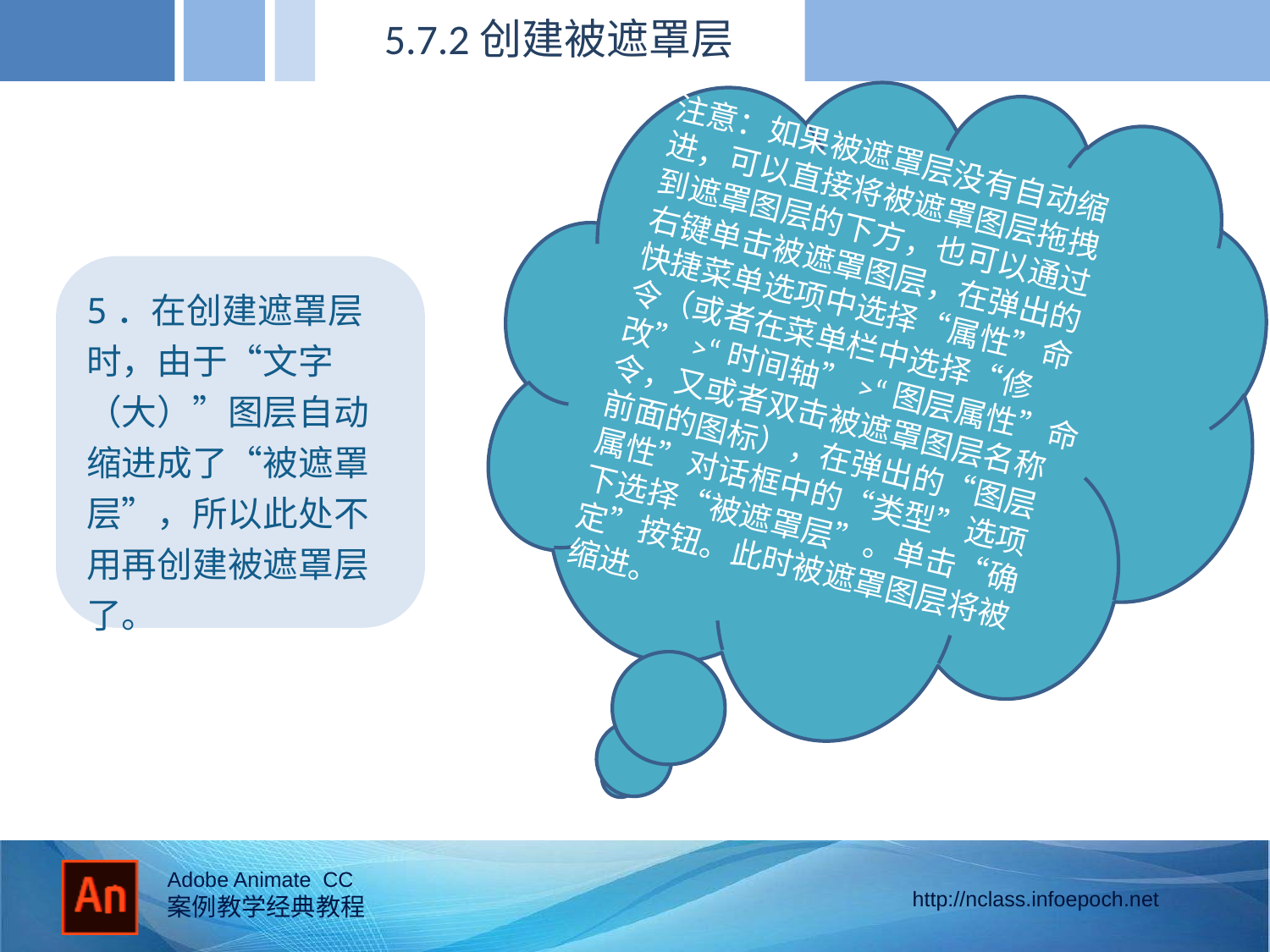

5.7.2创建被遮罩层
注意：如果被遮罩层没有自动缩进，可以直接将被遮罩图层拖拽到遮罩图层的下方，也可以通过右键单击被遮罩图层，在弹出的快捷菜单选项中选择“属性”命令（或者在菜单栏中选择“修改”>“时间轴”>“图层属性”命令，又或者双击被遮罩图层名称前面的图标），在弹出的“图层属性”对话框中的“类型”选项下选择“被遮罩层”。单击“确定”按钮。此时被遮罩图层将被缩进。
5．在创建遮罩层时，由于“文字（大）”图层自动缩进成了“被遮罩层”，所以此处不用再创建被遮罩层了。